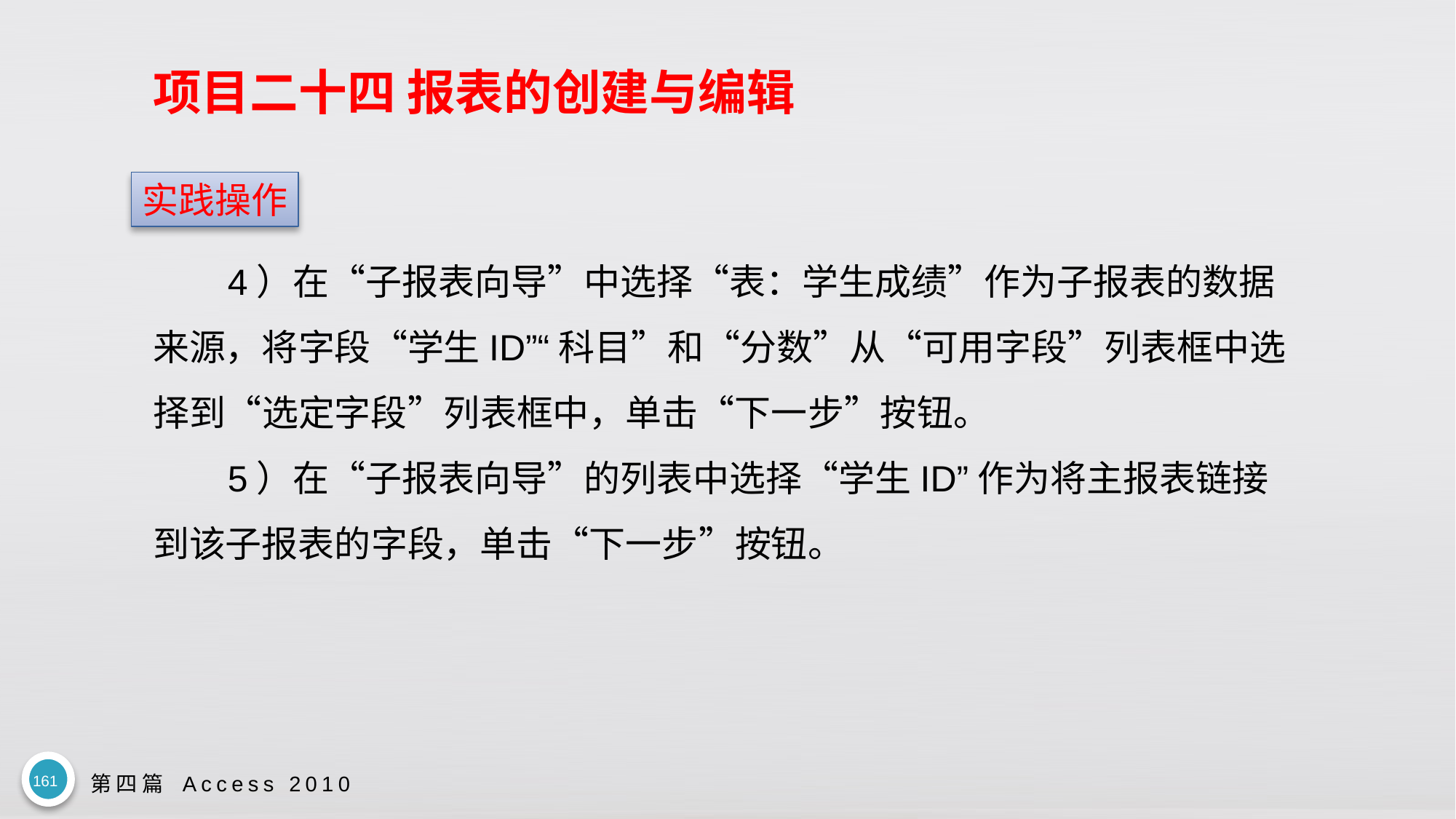

# 项目二十四 报表的创建与编辑
实践操作
4）在“子报表向导”中选择“表：学生成绩”作为子报表的数据来源，将字段“学生ID”“科目”和“分数”从“可用字段”列表框中选择到“选定字段”列表框中，单击“下一步”按钮。
5）在“子报表向导”的列表中选择“学生ID”作为将主报表链接到该子报表的字段，单击“下一步”按钮。
161